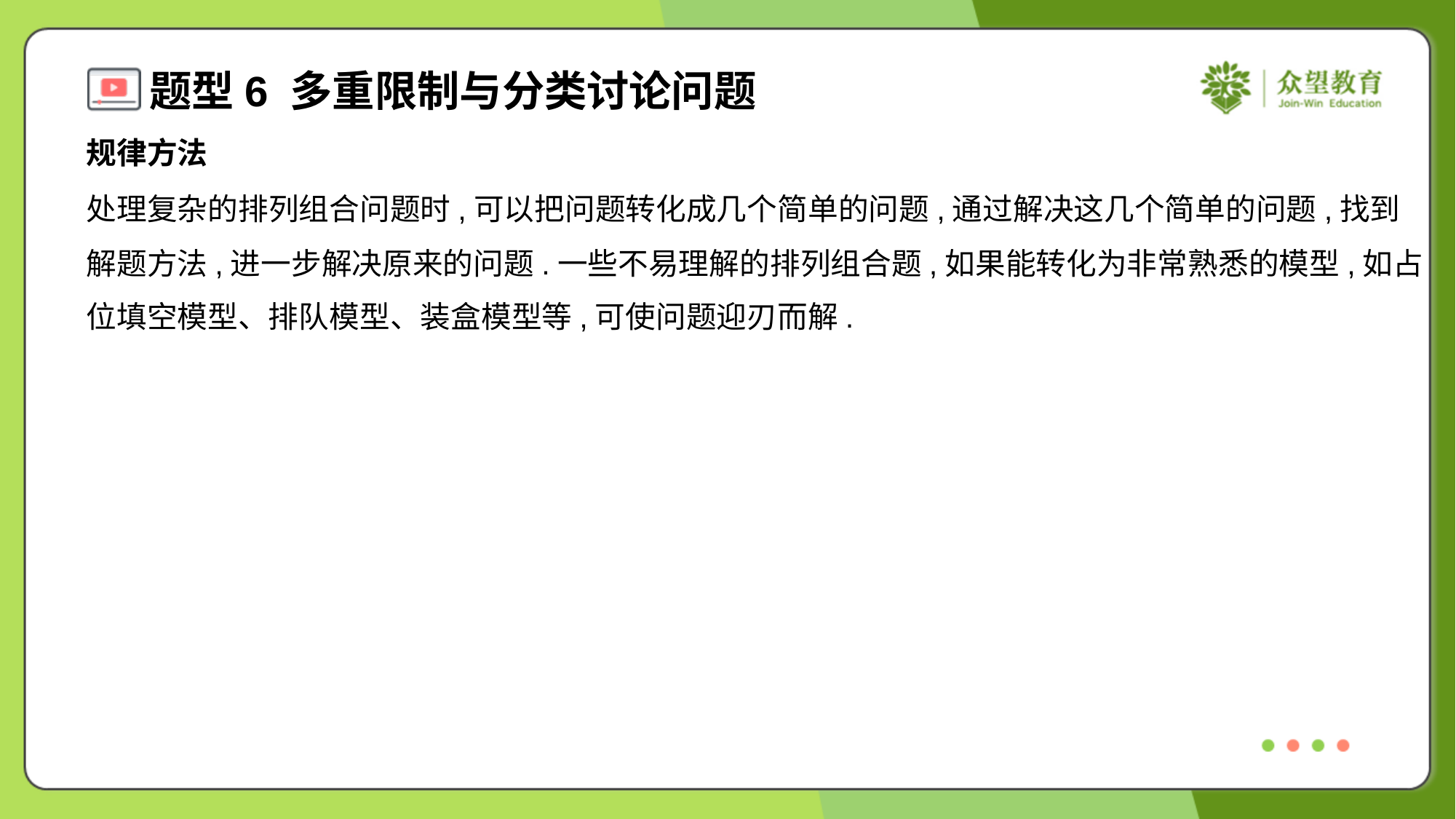

规律方法
处理复杂的排列组合问题时,可以把问题转化成几个简单的问题,通过解决这几个简单的问题,找到
解题方法,进一步解决原来的问题.一些不易理解的排列组合题,如果能转化为非常熟悉的模型,如占
位填空模型、排队模型、装盒模型等,可使问题迎刃而解.